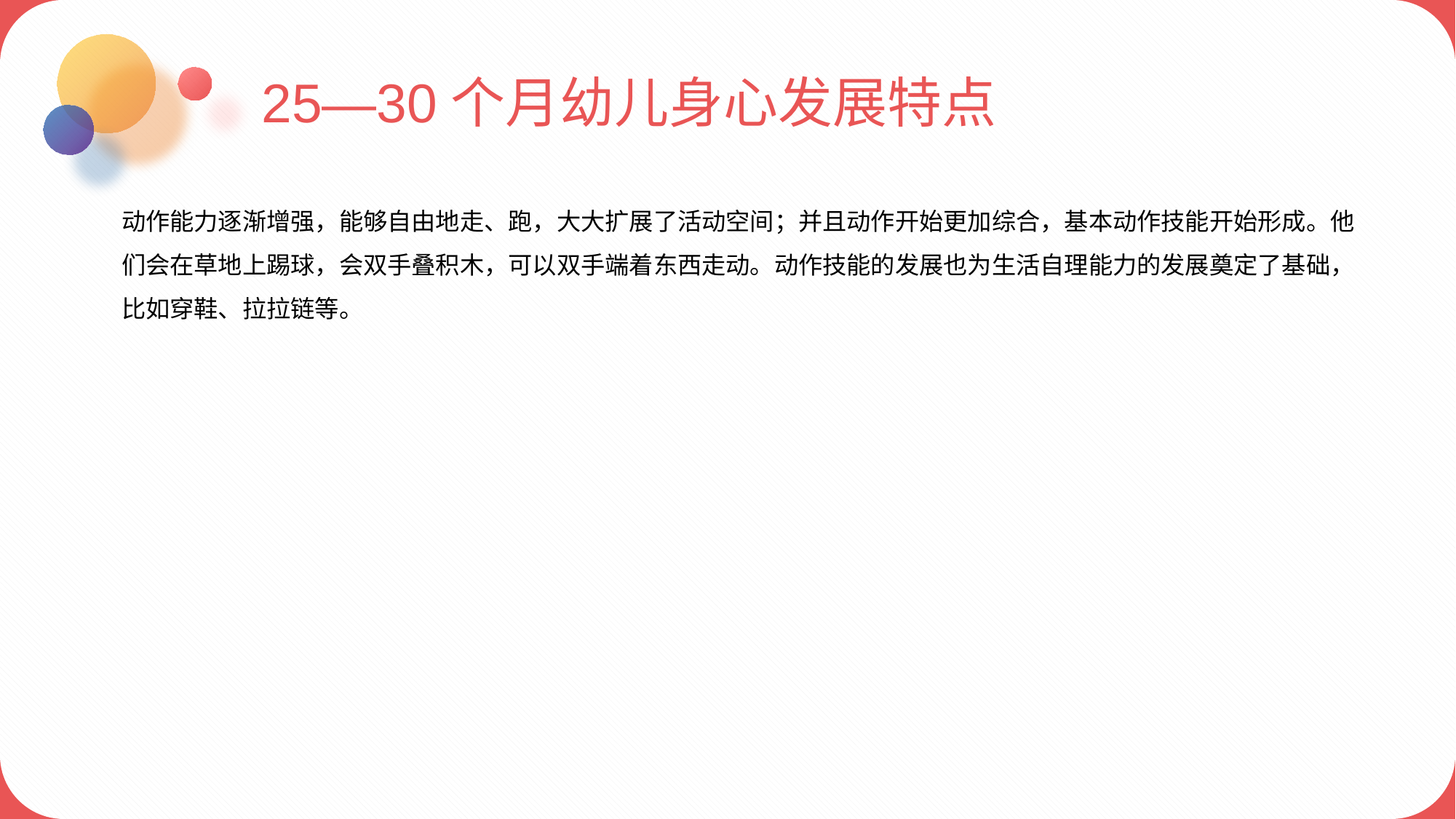

25—30个月幼儿身心发展特点
动作能力逐渐增强，能够自由地走、跑，大大扩展了活动空间；并且动作开始更加综合，基本动作技能开始形成。他们会在草地上踢球，会双手叠积木，可以双手端着东西走动。动作技能的发展也为生活自理能力的发展奠定了基础，比如穿鞋、拉拉链等。